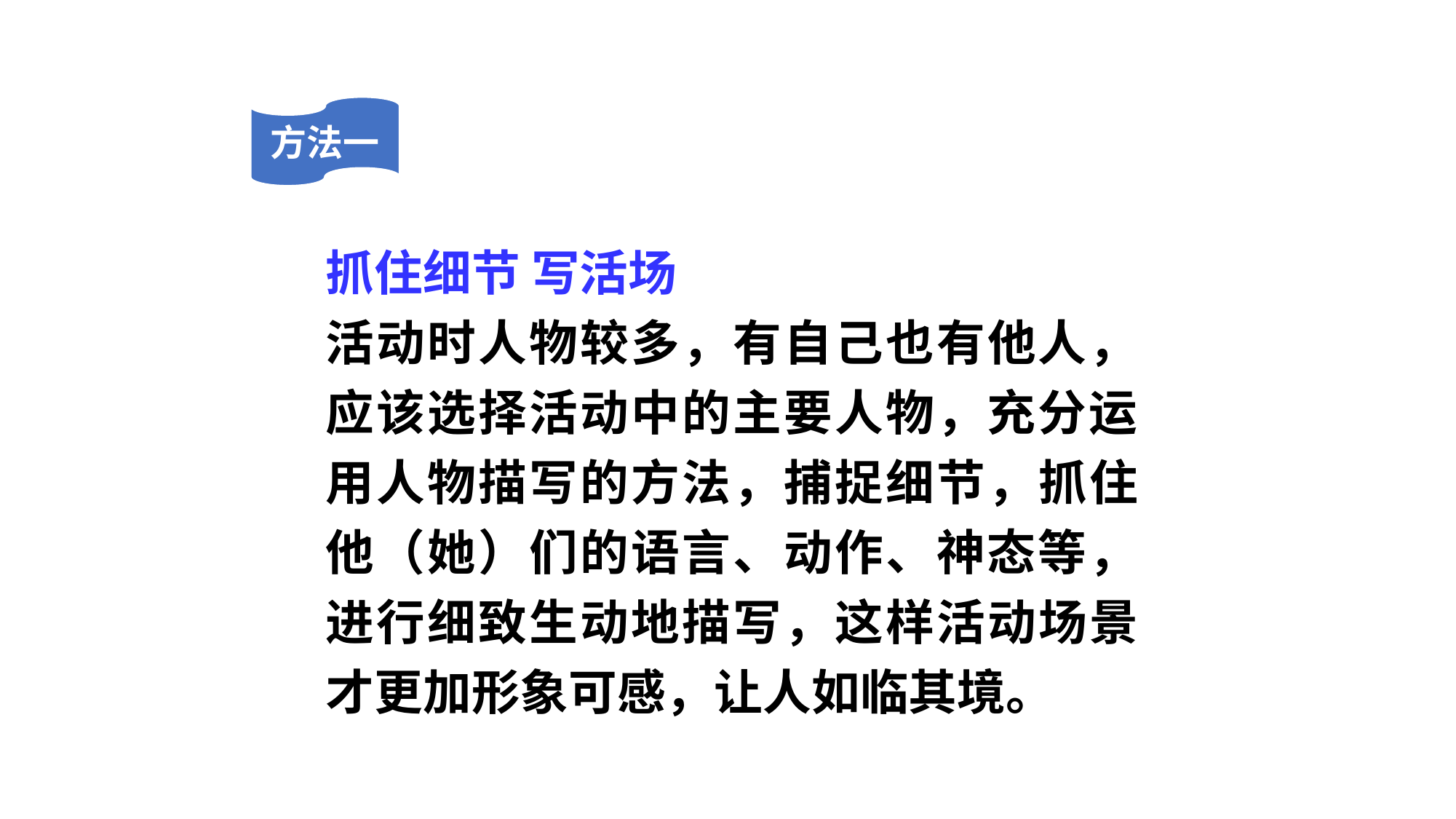

方法一
抓住细节 写活场
活动时人物较多，有自己也有他人，应该选择活动中的主要人物，充分运用人物描写的方法，捕捉细节，抓住他（她）们的语言、动作、神态等，进行细致生动地描写，这样活动场景才更加形象可感，让人如临其境。